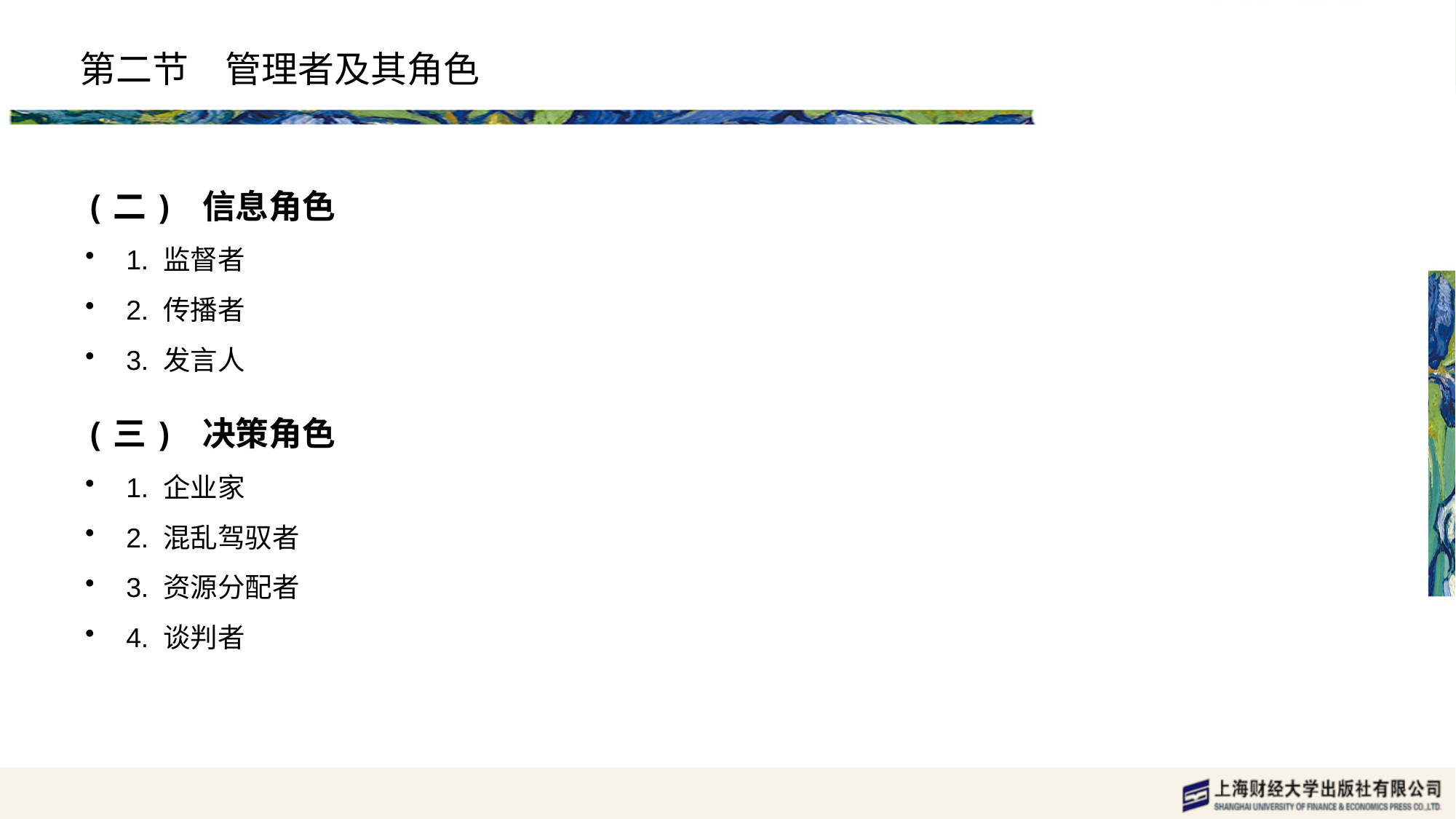

# 第二节　管理者及其角色
(二) 信息角色
1. 监督者
2. 传播者
3. 发言人
(三) 决策角色
1. 企业家
2. 混乱驾驭者
3. 资源分配者
4. 谈判者